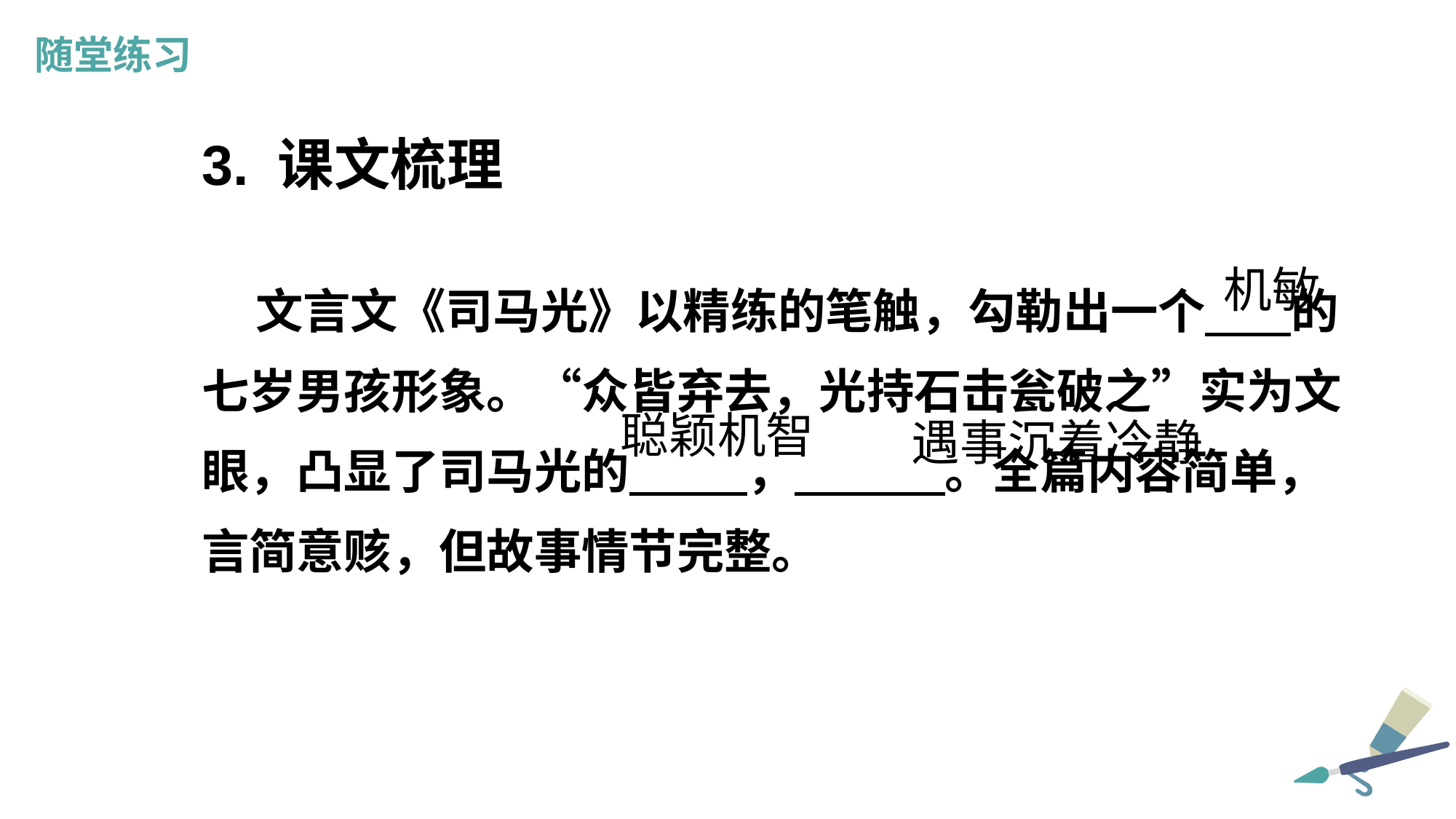

随堂练习
3. 课文梳理

    文言文《司马光》以精练的笔触，勾勒出一个        的七岁男孩形象。“众皆弃去，光持石击瓮破之”实为文眼，凸显了司马光的           ，              。全篇内容简单，言简意赅，但故事情节完整。
机敏
聪颖机智
遇事沉着冷静